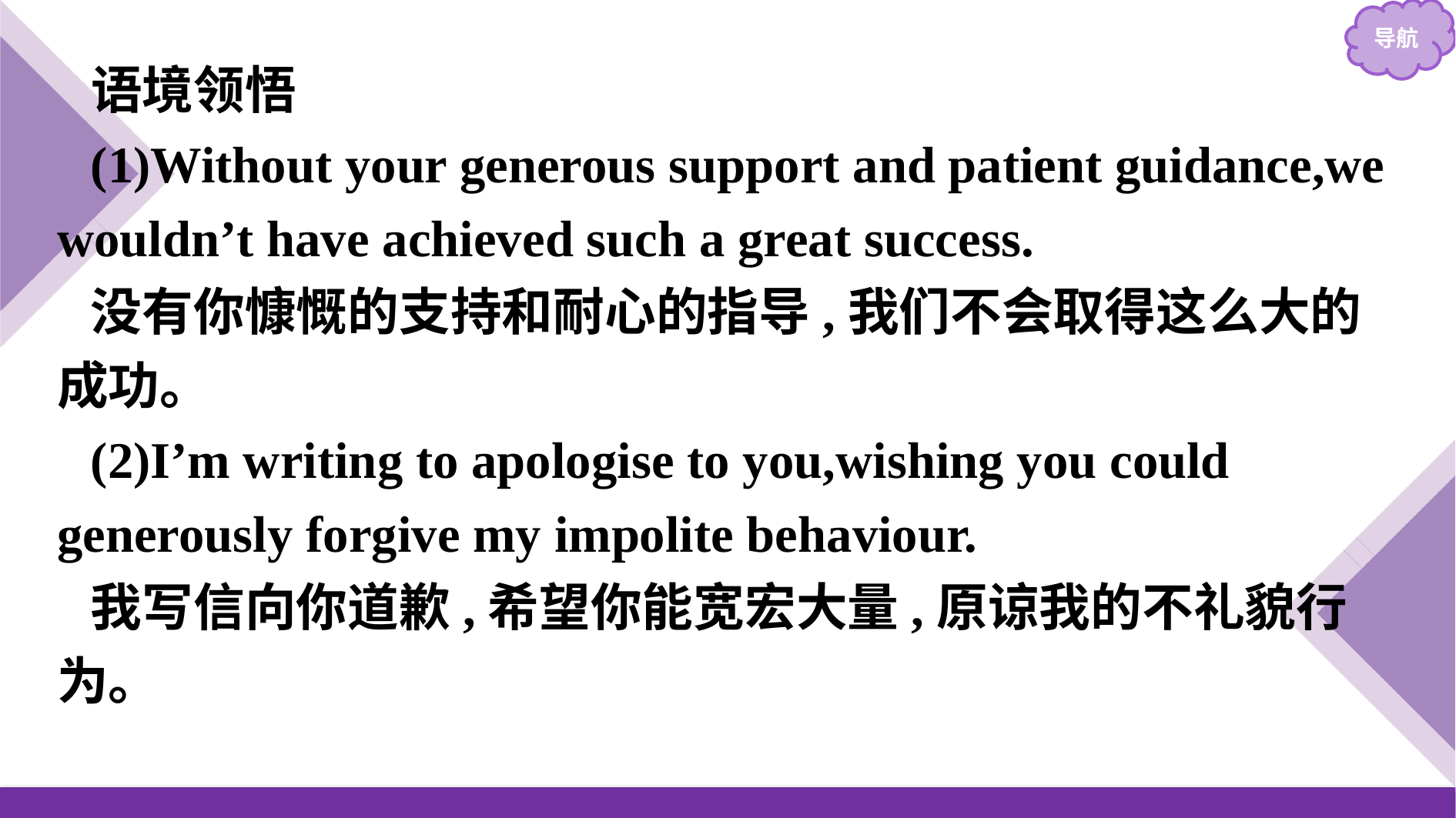

语境领悟
(1)Without your generous support and patient guidance,we wouldn’t have achieved such a great success.
没有你慷慨的支持和耐心的指导,我们不会取得这么大的成功。
(2)I’m writing to apologise to you,wishing you could generously forgive my impolite behaviour.
我写信向你道歉,希望你能宽宏大量,原谅我的不礼貌行为。